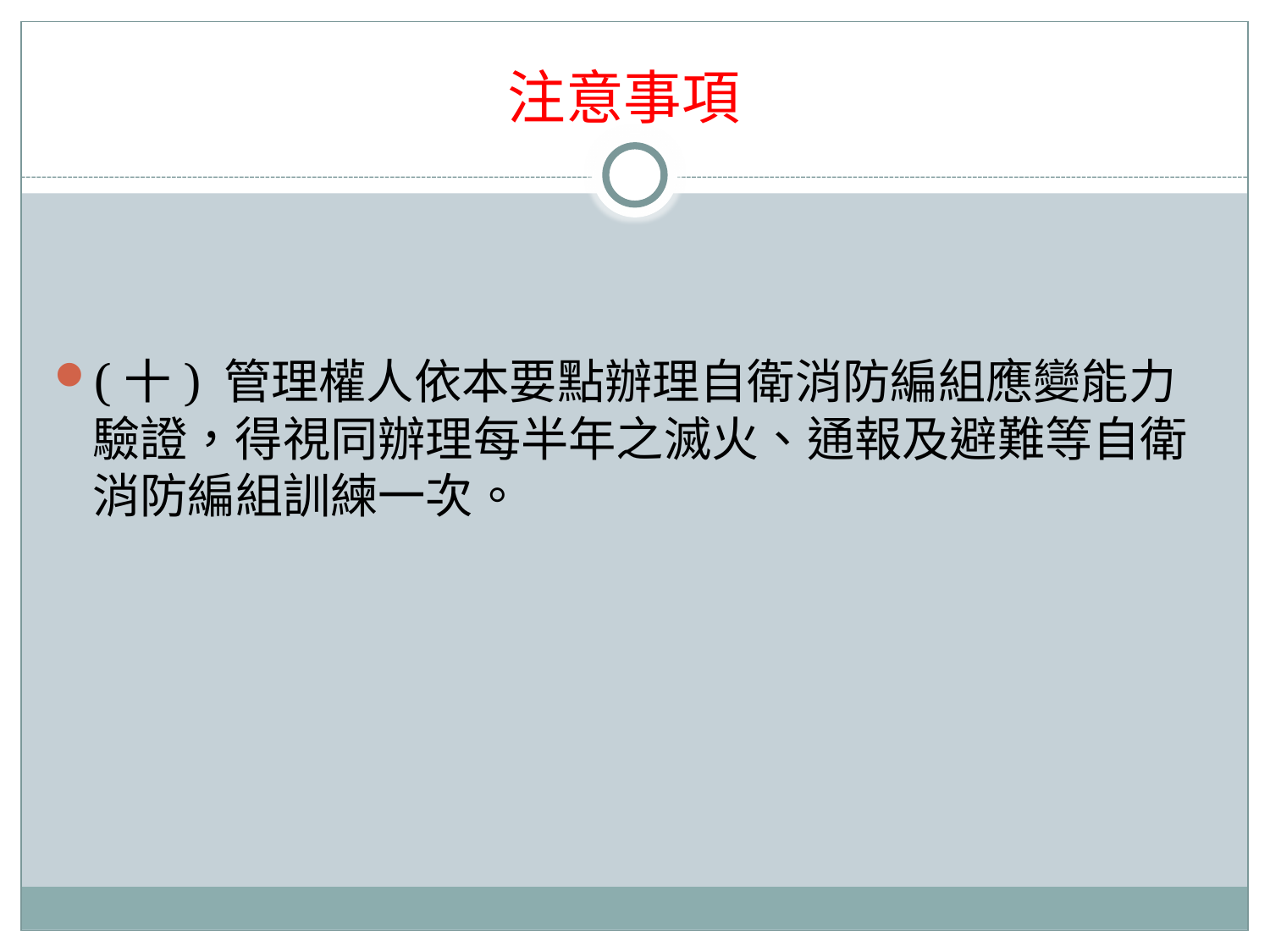

# 注意事項

(十) 管理權人依本要點辦理自衛消防編組應變能力驗證，得視同辦理每半年之滅火、通報及避難等自衛消防編組訓練一次。